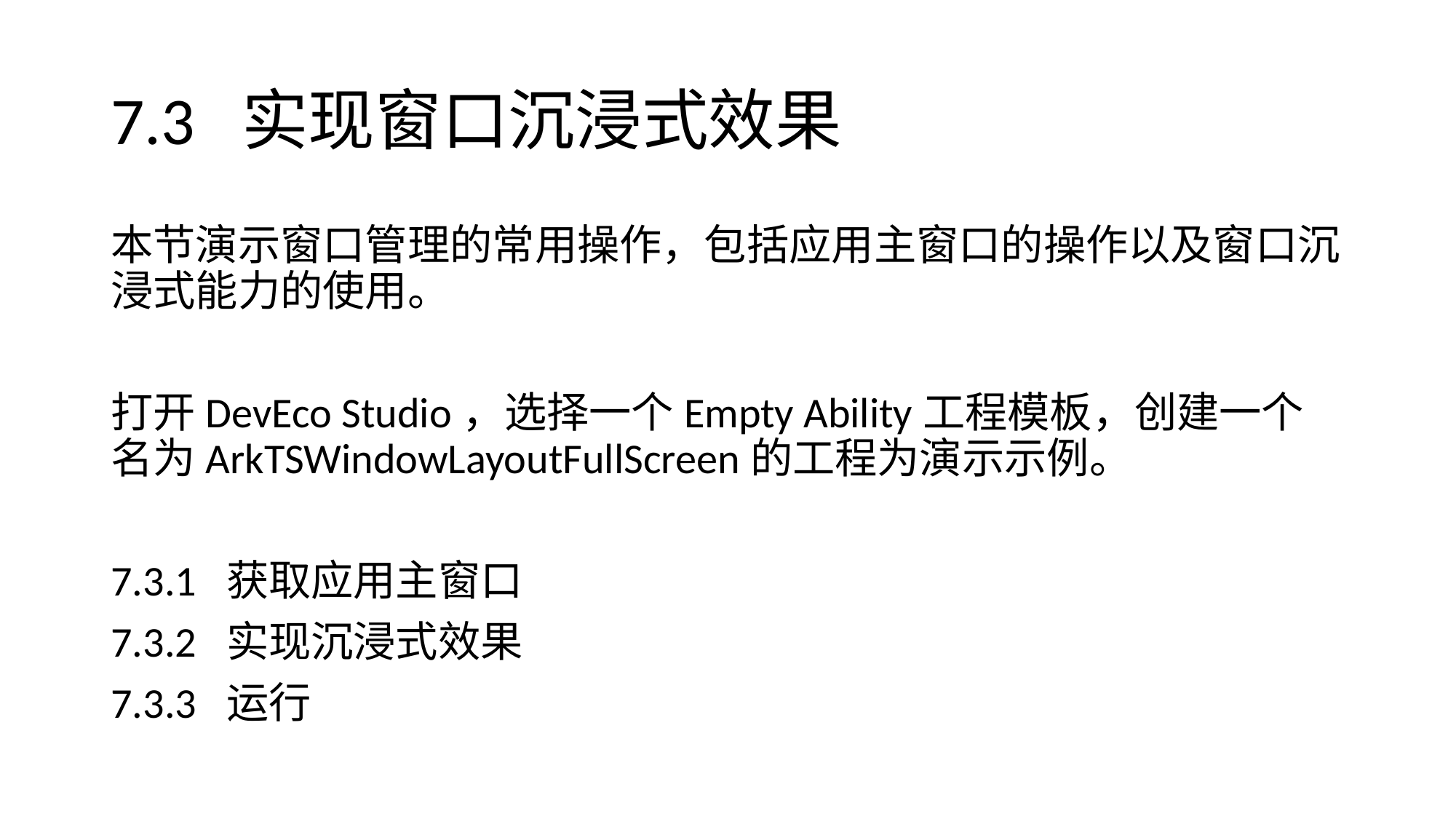

# 7.3  实现窗口沉浸式效果
本节演示窗口管理的常用操作，包括应用主窗口的操作以及窗口沉浸式能力的使用。

打开DevEco Studio，选择一个Empty Ability工程模板，创建一个名为ArkTSWindowLayoutFullScreen的工程为演示示例。

7.3.1  获取应用主窗口
7.3.2  实现沉浸式效果
7.3.3  运行